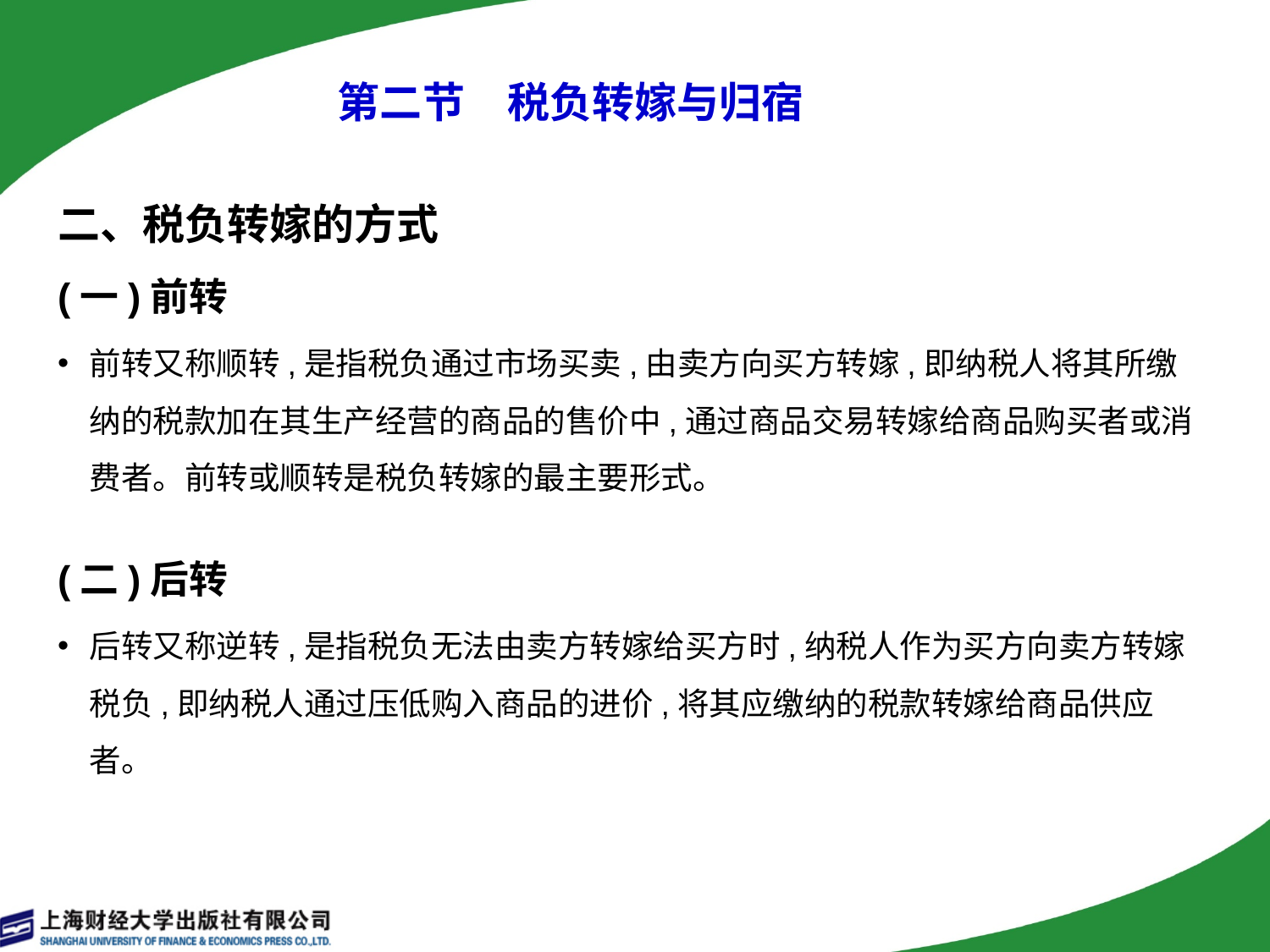

# 第二节　税负转嫁与归宿
二、税负转嫁的方式
(一)前转
前转又称顺转,是指税负通过市场买卖,由卖方向买方转嫁,即纳税人将其所缴纳的税款加在其生产经营的商品的售价中,通过商品交易转嫁给商品购买者或消费者。前转或顺转是税负转嫁的最主要形式。

(二)后转
后转又称逆转,是指税负无法由卖方转嫁给买方时,纳税人作为买方向卖方转嫁税负,即纳税人通过压低购入商品的进价,将其应缴纳的税款转嫁给商品供应者。